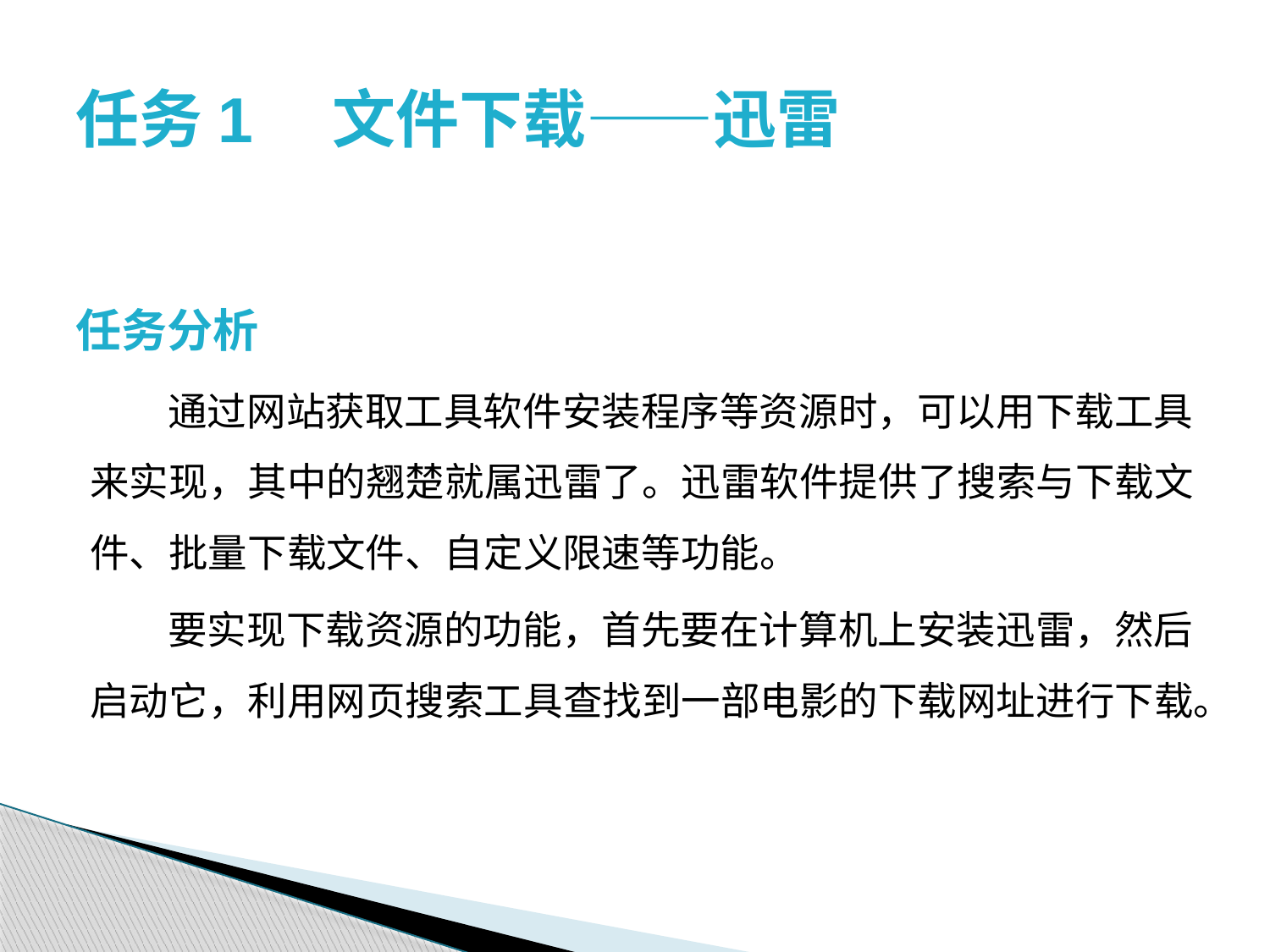

# 任务1　文件下载——迅雷
任务分析
通过网站获取工具软件安装程序等资源时，可以用下载工具来实现，其中的翘楚就属迅雷了。迅雷软件提供了搜索与下载文件、批量下载文件、自定义限速等功能。
要实现下载资源的功能，首先要在计算机上安装迅雷，然后启动它，利用网页搜索工具查找到一部电影的下载网址进行下载。